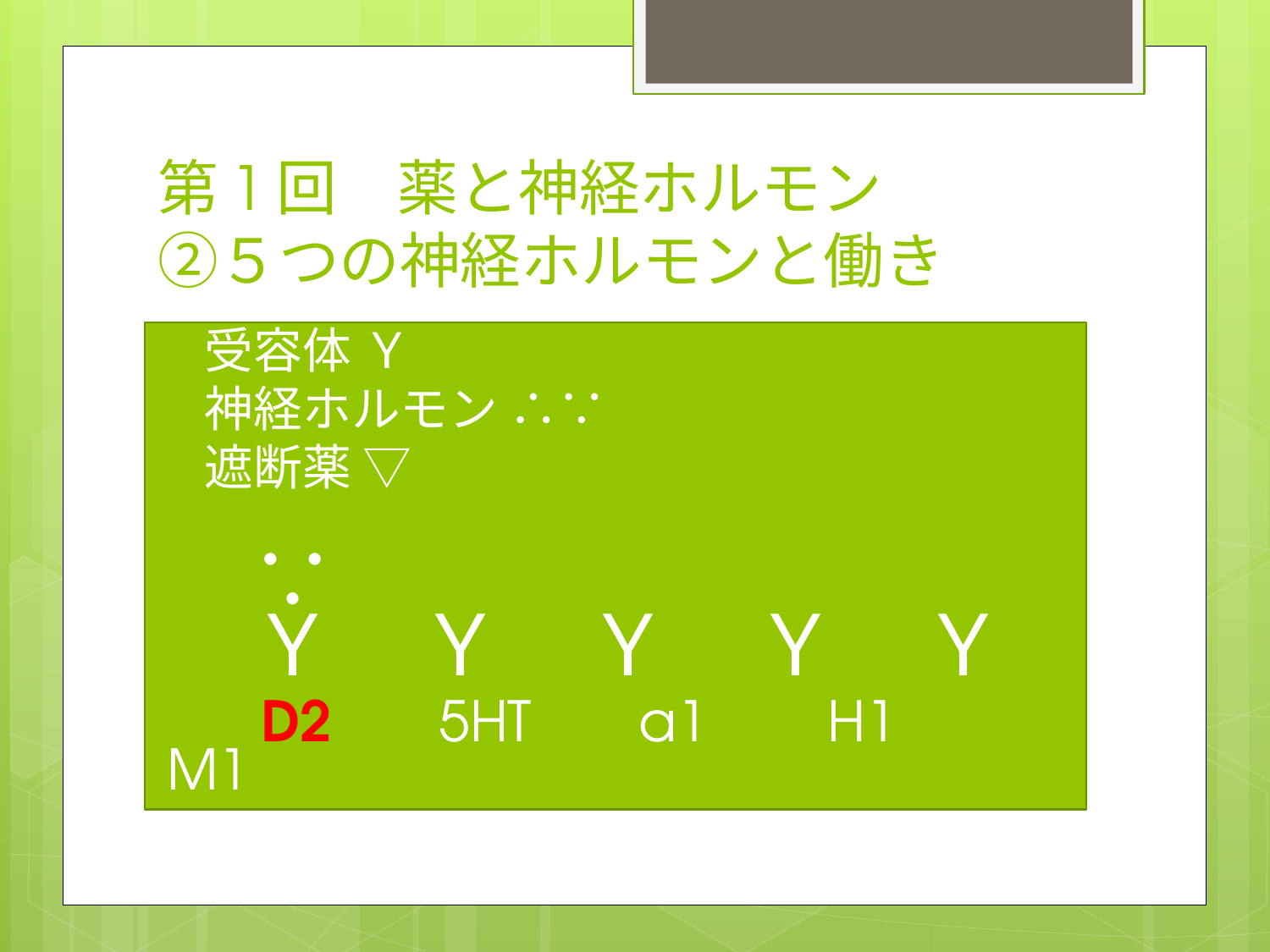

# 第1回　薬と神経ホルモン ②５つの神経ホルモンと働き
受容体 Ｙ
神経ホルモン ∴∵
遮断薬 ▽

　∵
　Ｙ　Ｙ　Ｙ　Ｙ　Ｙ
　  D2　  5HT　  a1　   H1　  M1